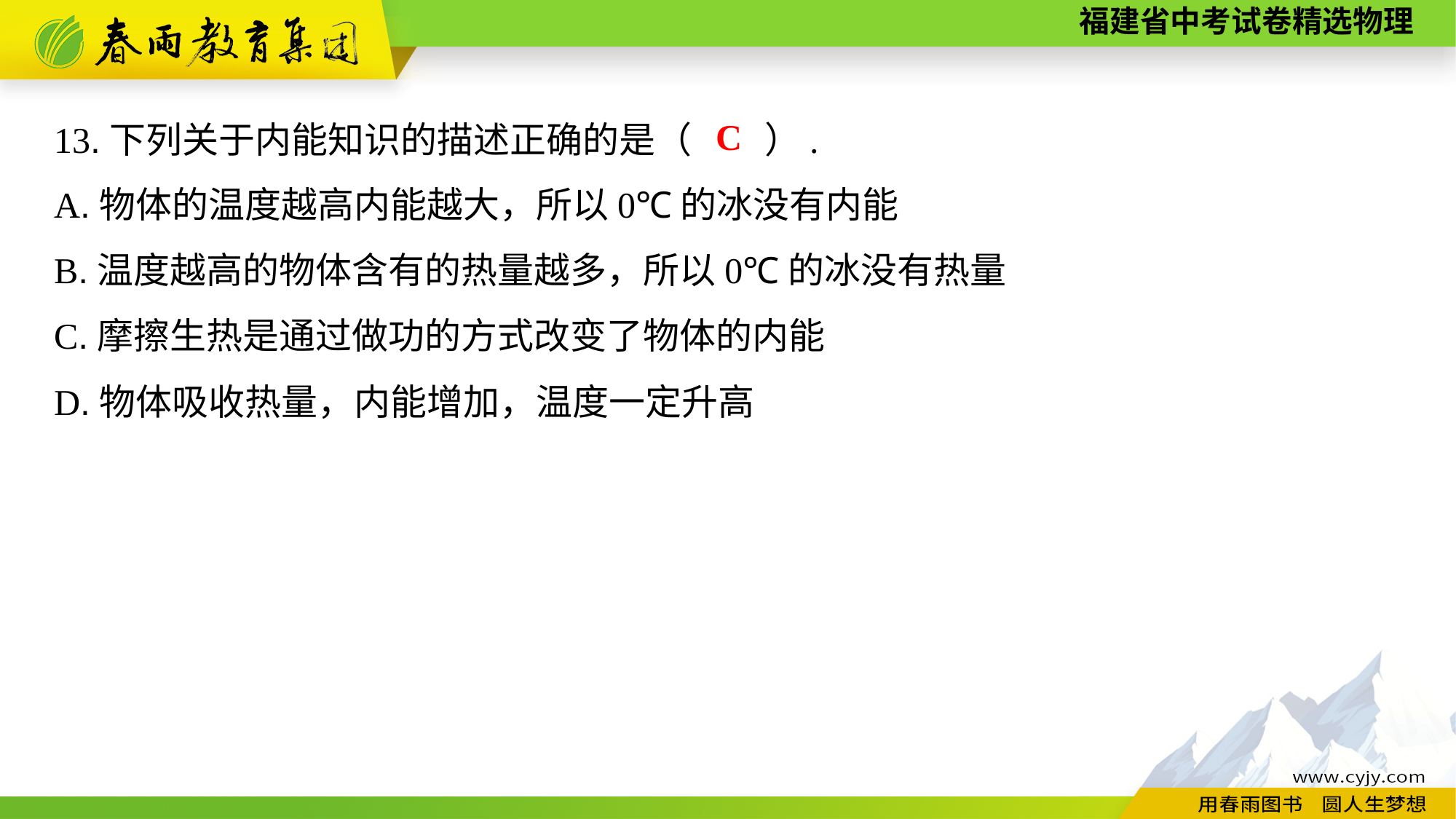

13.下列关于内能知识的描述正确的是（　　）.
A.物体的温度越高内能越大，所以0℃的冰没有内能
B.温度越高的物体含有的热量越多，所以0℃的冰没有热量
C.摩擦生热是通过做功的方式改变了物体的内能
D.物体吸收热量，内能增加，温度一定升高
C